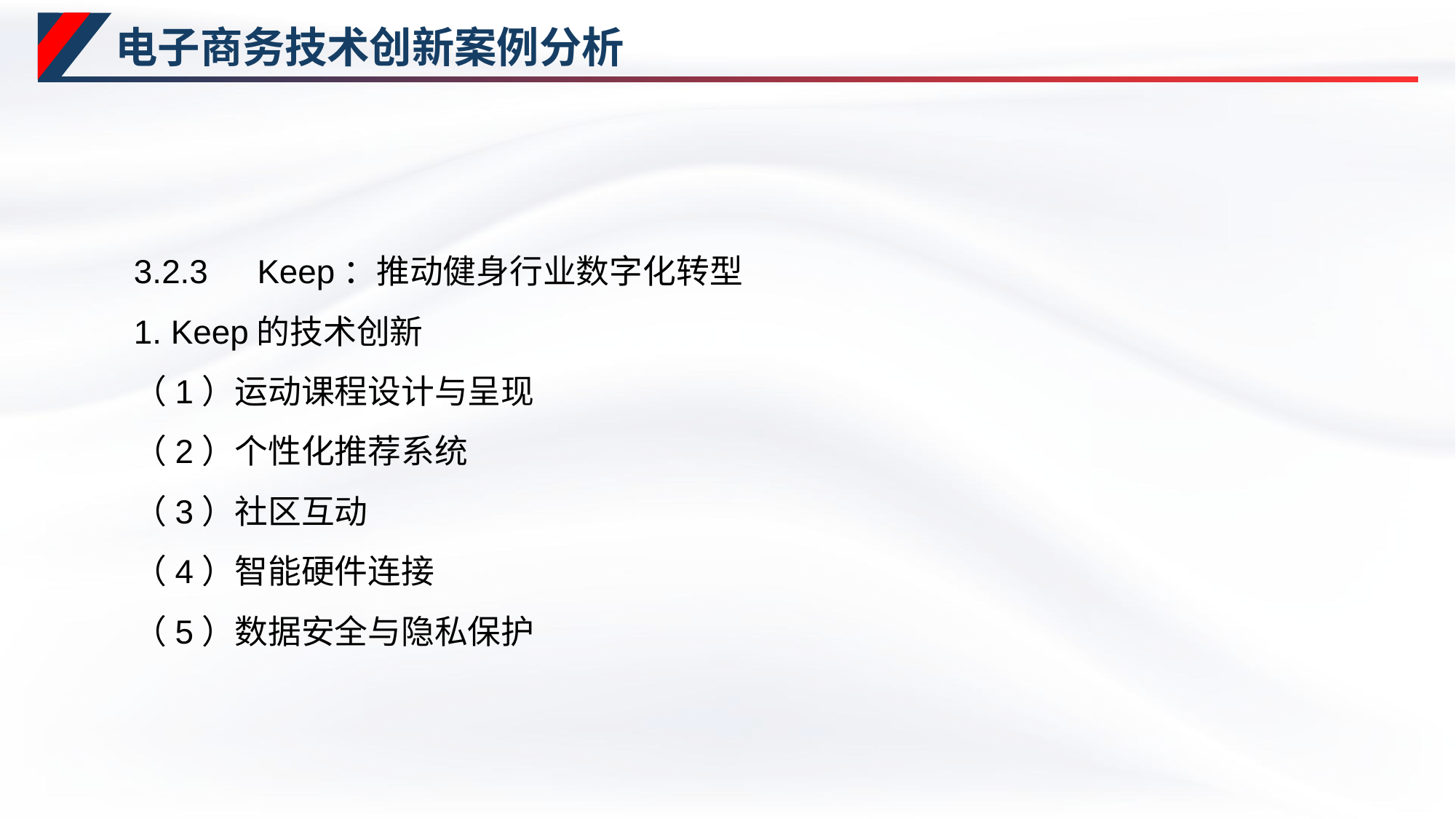

# 电子商务技术创新案例分析
3.2.3　Keep：推动健身行业数字化转型
1. Keep的技术创新
（1）运动课程设计与呈现
（2）个性化推荐系统
（3）社区互动
（4）智能硬件连接
（5）数据安全与隐私保护